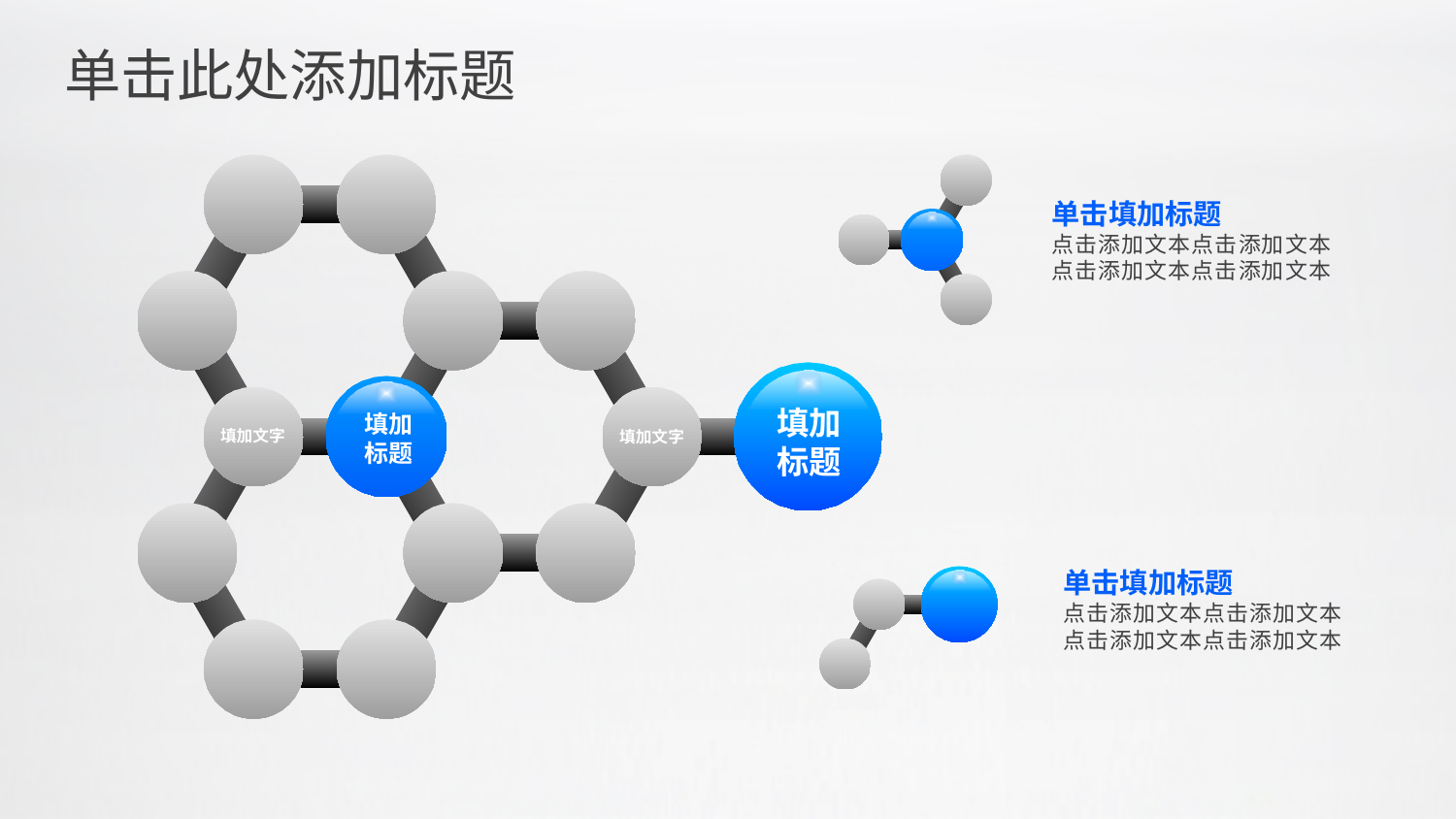

单击此处添加标题

单击填加标题
点击添加文本点击添加文本
点击添加文本点击添加文本
填加
标题
填加
标题
填加文字
填加文字
单击填加标题
点击添加文本点击添加文本
点击添加文本点击添加文本